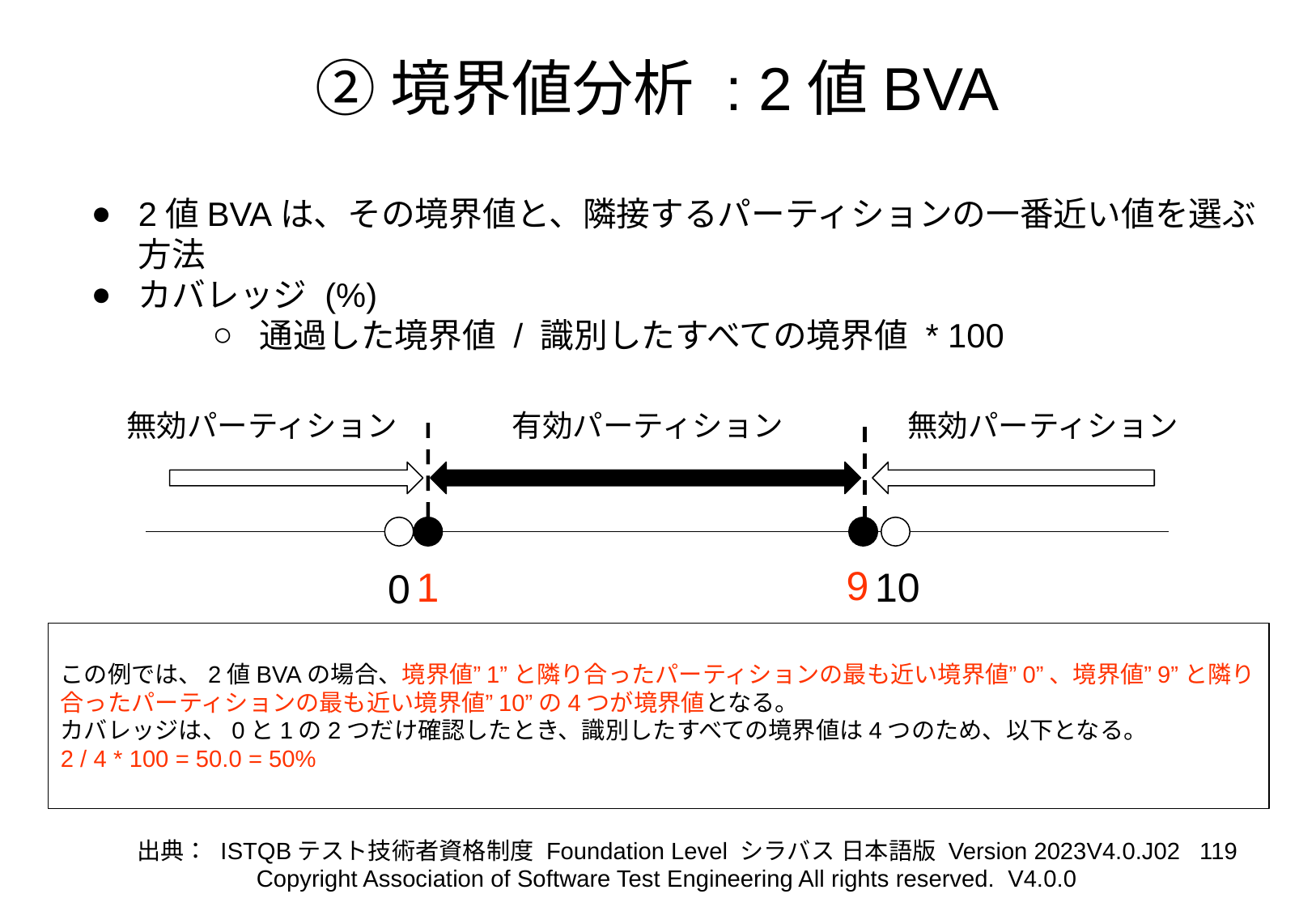

# ②境界値分析 : 2値BVA
2値BVAは、その境界値と、隣接するパーティションの一番近い値を選ぶ方法
カバレッジ (%)
通過した境界値 / 識別したすべての境界値 * 100
無効パーティション
有効パーティション
無効パーティション

9
10
1
0
この例では、2値BVAの場合、境界値”1”と隣り合ったパーティションの最も近い境界値”0”、境界値”9”と隣り合ったパーティションの最も近い境界値”10”の4つが境界値となる。
カバレッジは、0と1の2つだけ確認したとき、識別したすべての境界値は4つのため、以下となる。
2 / 4 * 100 = 50.0 = 50%
119
出典： ISTQBテスト技術者資格制度 Foundation Level シラバス 日本語版 Version 2023V4.0.J02
Copyright Association of Software Test Engineering All rights reserved.  V4.0.0